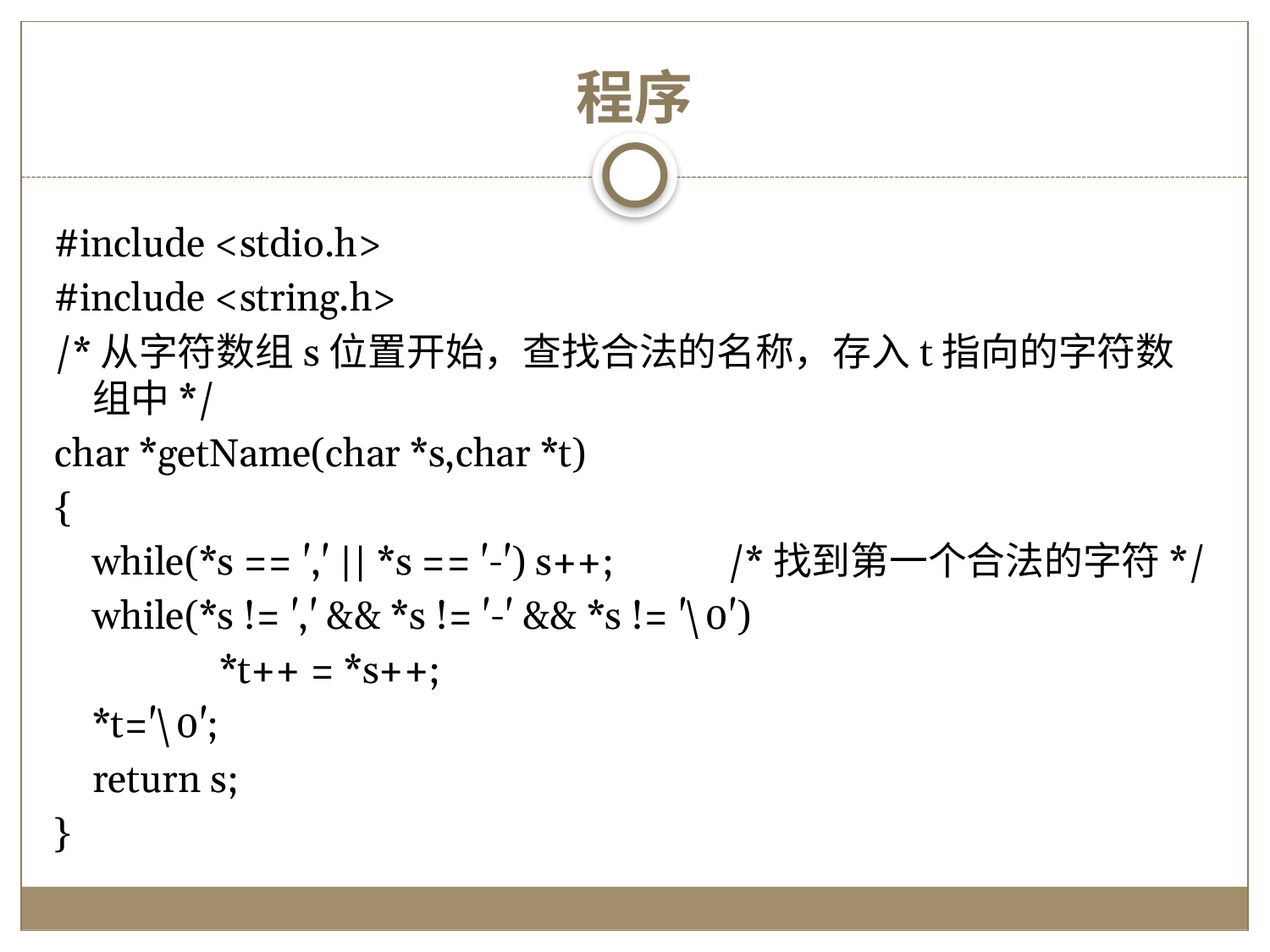

# 程序
#include <stdio.h>
#include <string.h>
/*从字符数组s位置开始，查找合法的名称，存入t指向的字符数组中*/
char *getName(char *s,char *t)
{
	while(*s == ',' || *s == '-') s++; 	/*找到第一个合法的字符*/
	while(*s != ',' && *s != '-' && *s != '\0')
		*t++ = *s++;
	*t='\0';
	return s;
}